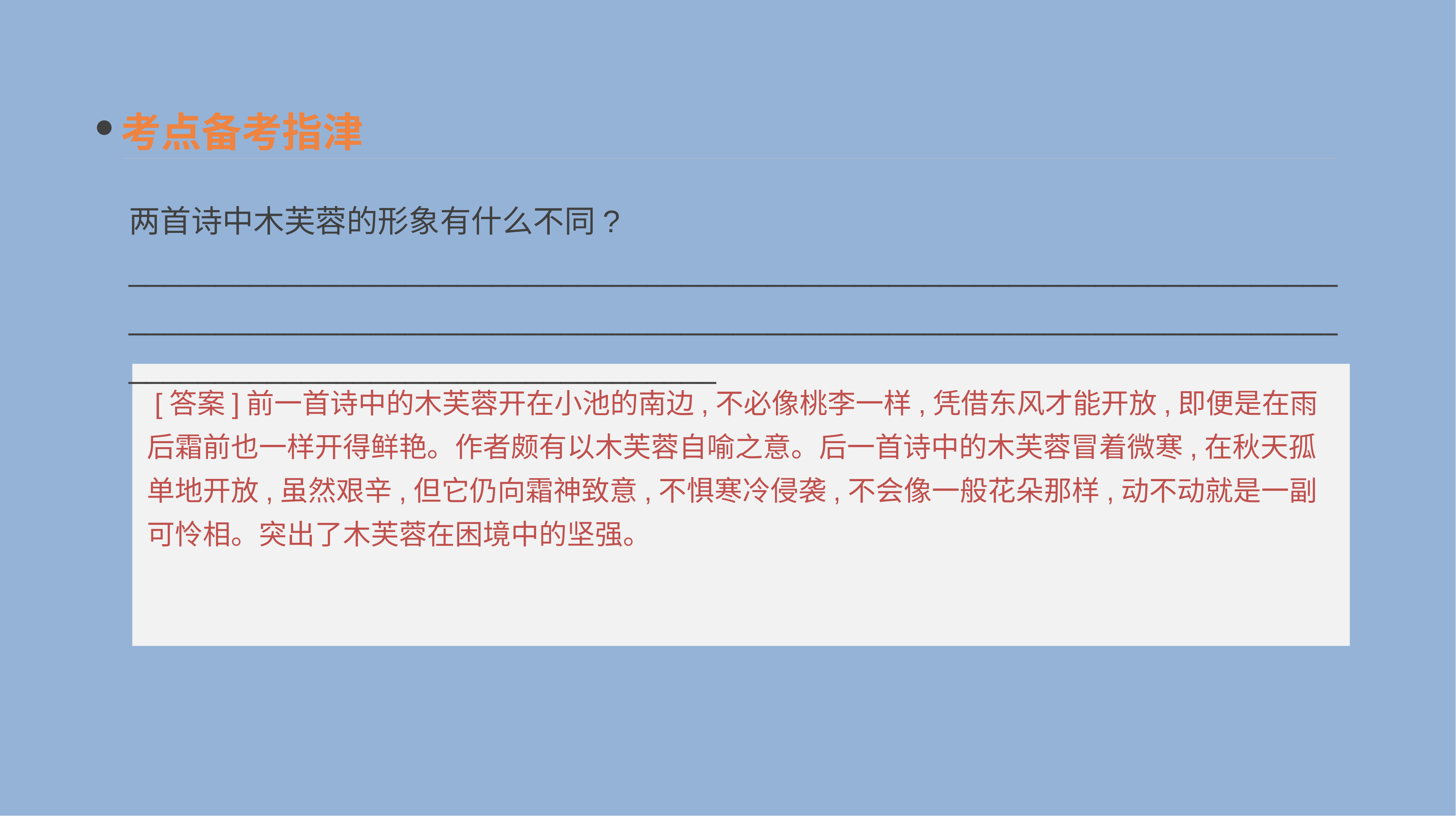

考点备考指津

两首诗中木芙蓉的形象有什么不同?
______________________________________________________________________________________________________________________________________________________________________________

 [答案]前一首诗中的木芙蓉开在小池的南边,不必像桃李一样,凭借东风才能开放,即便是在雨后霜前也一样开得鲜艳。作者颇有以木芙蓉自喻之意。后一首诗中的木芙蓉冒着微寒,在秋天孤单地开放,虽然艰辛,但它仍向霜神致意,不惧寒冷侵袭,不会像一般花朵那样,动不动就是一副可怜相。突出了木芙蓉在困境中的坚强。